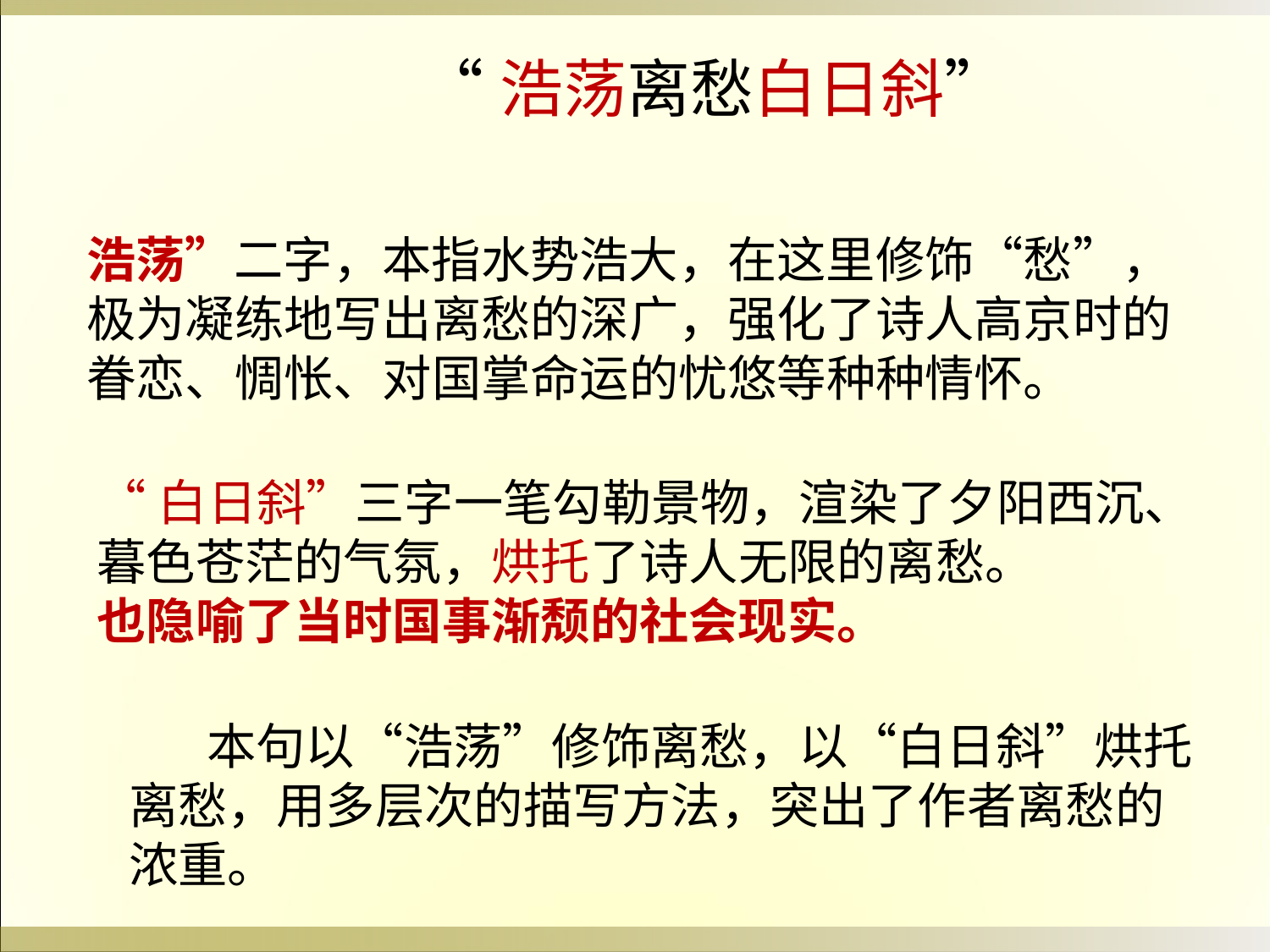

“浩荡离愁白日斜”
浩荡”二字，本指水势浩大，在这里修饰“愁”，极为凝练地写出离愁的深广，强化了诗人高京时的眷恋、惆怅、对国掌命运的忧悠等种种情怀。
“白日斜”三字一笔勾勒景物，渲染了夕阳西沉、暮色苍茫的气氛，烘托了诗人无限的离愁。
也隐喻了当时国事渐颓的社会现实。
      本句以“浩荡”修饰离愁，以“白日斜”烘托离愁，用多层次的描写方法，突出了作者离愁的浓重。